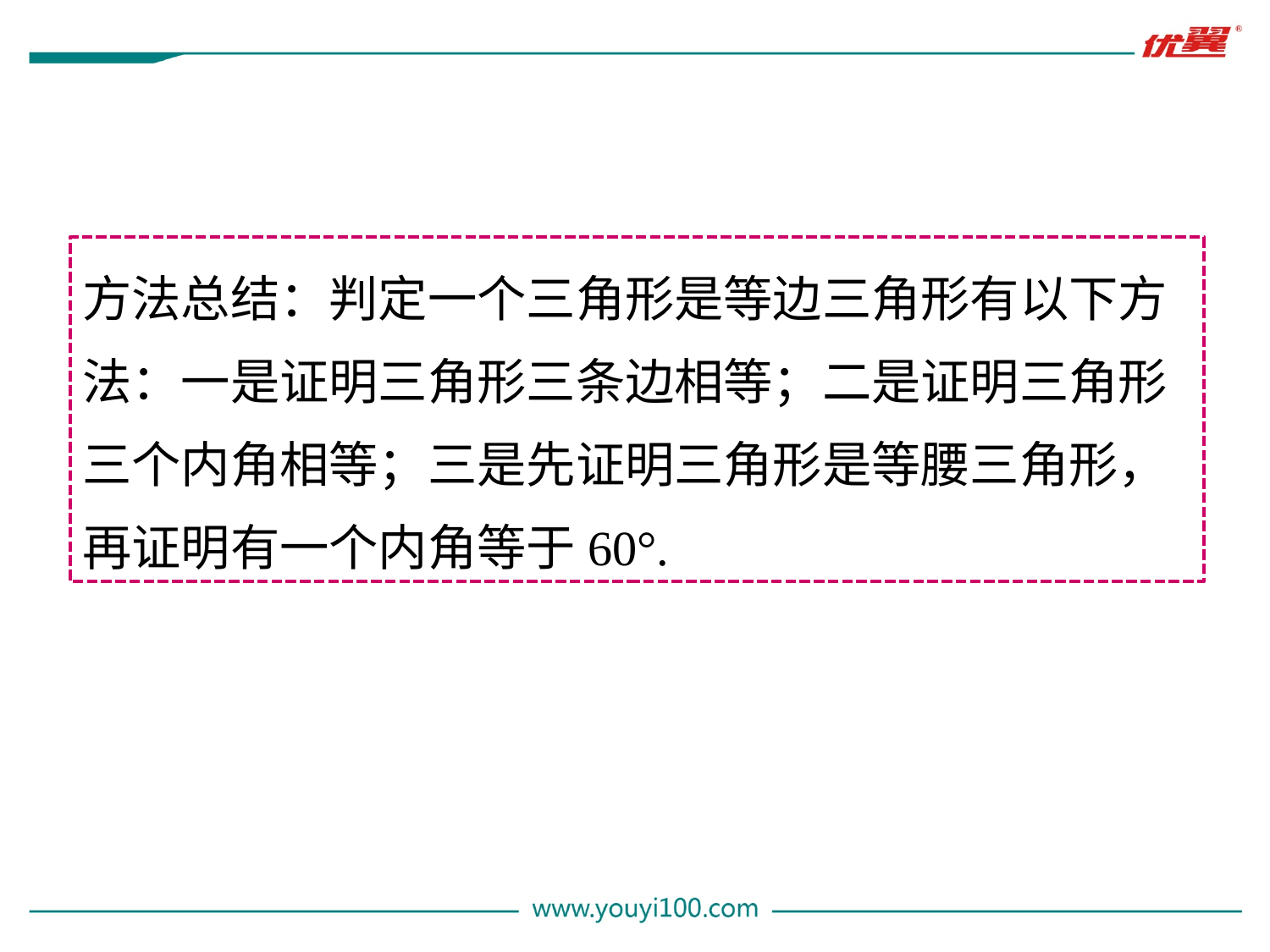

方法总结：判定一个三角形是等边三角形有以下方法：一是证明三角形三条边相等；二是证明三角形三个内角相等；三是先证明三角形是等腰三角形，再证明有一个内角等于60°.